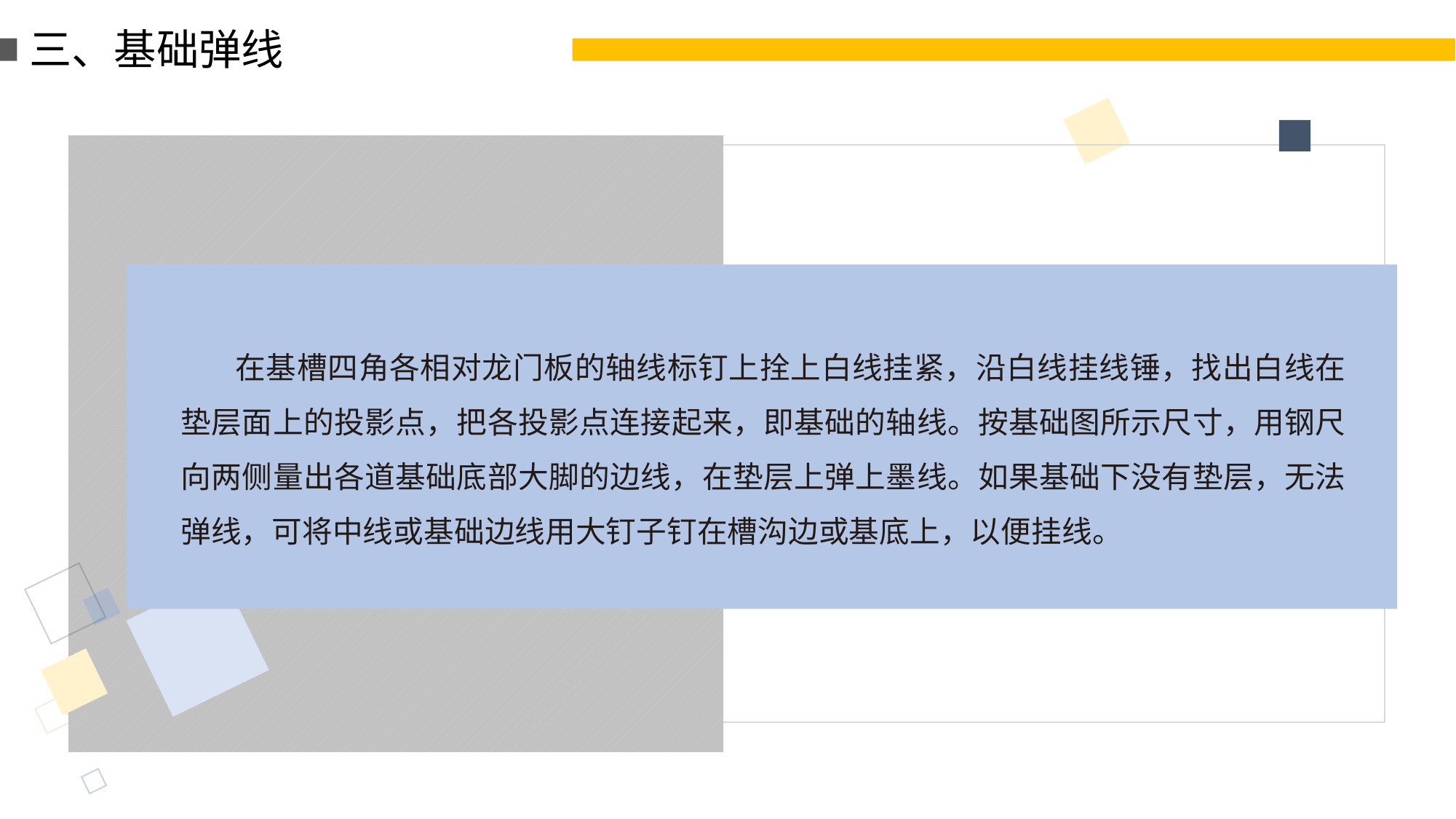

三、基础弹线

在基槽四角各相对龙门板的轴线标钉上拴上白线挂紧，沿白线挂线锤，找出白线在垫层面上的投影点，把各投影点连接起来，即基础的轴线。按基础图所示尺寸，用钢尺向两侧量出各道基础底部大脚的边线，在垫层上弹上墨线。如果基础下没有垫层，无法弹线，可将中线或基础边线用大钉子钉在槽沟边或基底上，以便挂线。